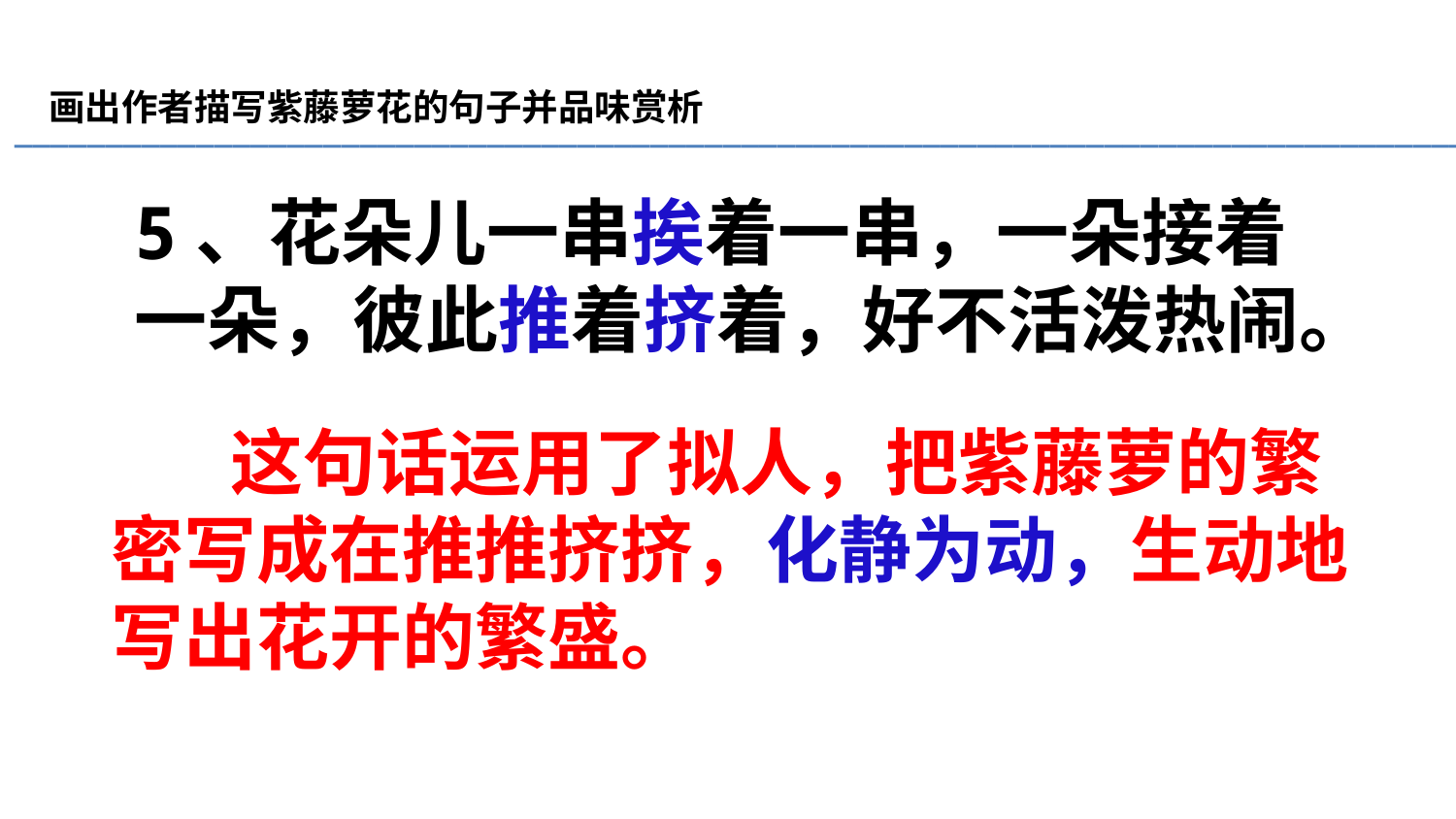

画出作者描写紫藤萝花的句子并品味赏析
________________________________________________________________________________
5、花朵儿一串挨着一串，一朵接着一朵，彼此推着挤着，好不活泼热闹。
       这句话运用了拟人，把紫藤萝的繁密写成在推推挤挤，化静为动，生动地写出花开的繁盛。